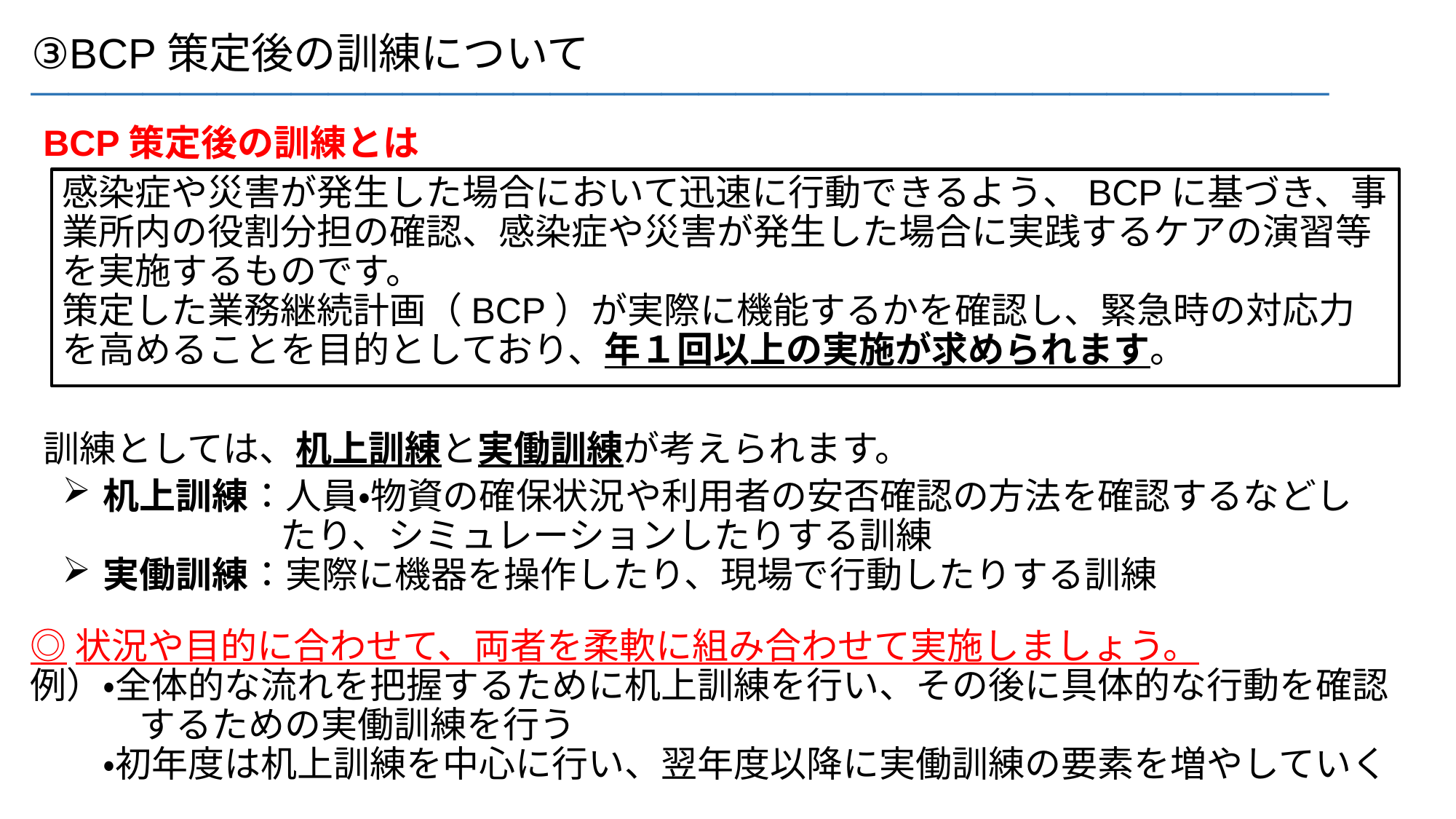

___________________________________
③BCP策定後の訓練について
BCP策定後の訓練とは
感染症や災害が発生した場合において迅速に行動できるよう、BCPに基づき、事業所内の役割分担の確認、感染症や災害が発生した場合に実践するケアの演習等を実施するものです。
策定した業務継続計画（BCP）が実際に機能するかを確認し、緊急時の対応力を高めることを目的としており、年１回以上の実施が求められます。
訓練としては、机上訓練と実働訓練が考えられます。
机上訓練：人員・物資の確保状況や利用者の安否確認の方法を確認するなどし
　　　　　　たり、シミュレーションしたりする訓練
実働訓練：実際に機器を操作したり、現場で行動したりする訓練

◎状況や目的に合わせて、両者を柔軟に組み合わせて実施しましょう。
例）・全体的な流れを把握するために机上訓練を行い、その後に具体的な行動を確認
　　　するための実働訓練を行う
　　・初年度は机上訓練を中心に行い、翌年度以降に実働訓練の要素を増やしていく